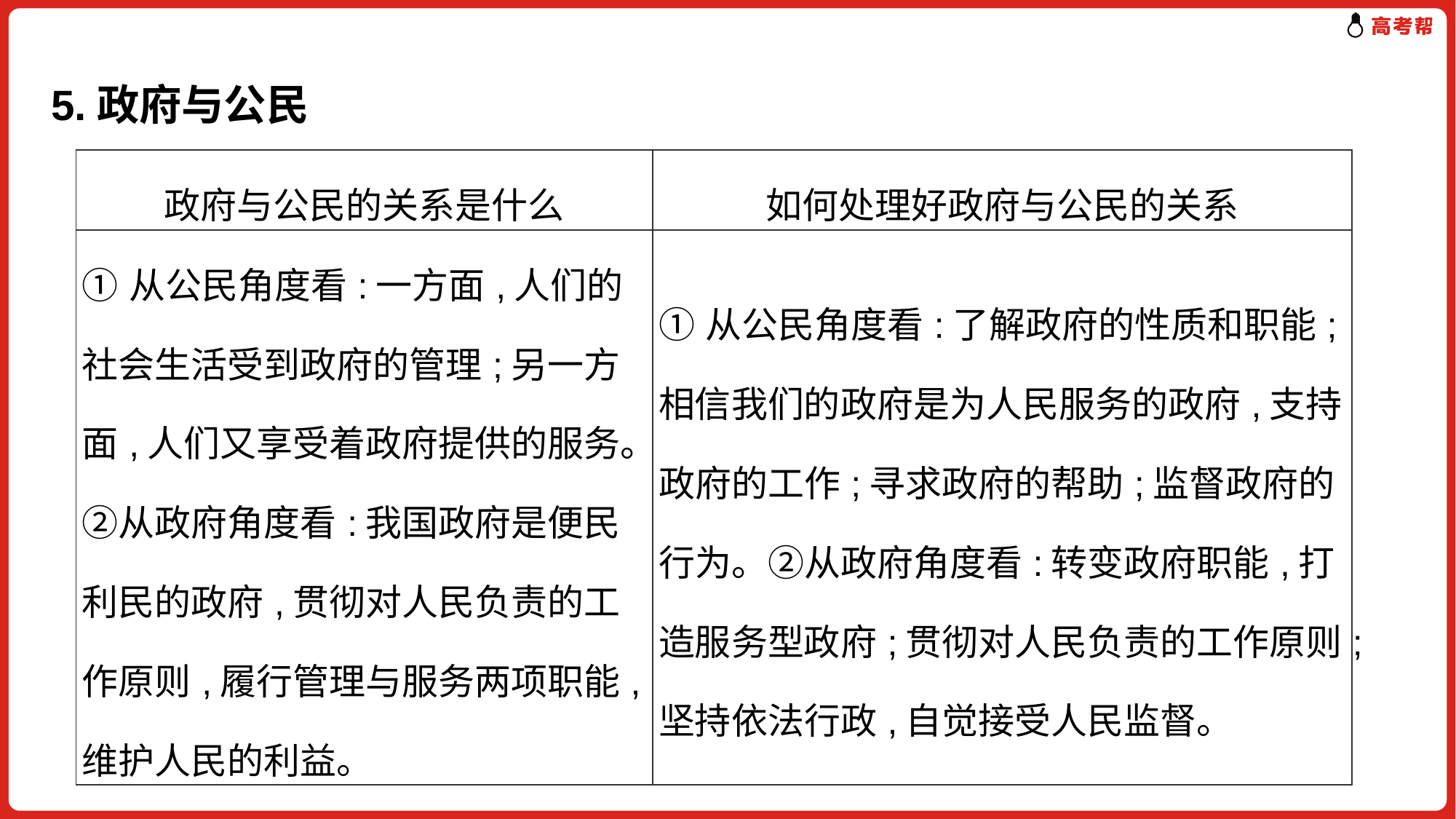

# 5.政府与公民
| 政府与公民的关系是什么 | 如何处理好政府与公民的关系 |
| --- | --- |
| ①从公民角度看:一方面,人们的社会生活受到政府的管理;另一方面,人们又享受着政府提供的服务。②从政府角度看:我国政府是便民利民的政府,贯彻对人民负责的工作原则,履行管理与服务两项职能,维护人民的利益。 | ①从公民角度看:了解政府的性质和职能;相信我们的政府是为人民服务的政府,支持政府的工作;寻求政府的帮助;监督政府的行为。②从政府角度看:转变政府职能,打造服务型政府;贯彻对人民负责的工作原则;坚持依法行政,自觉接受人民监督。 |